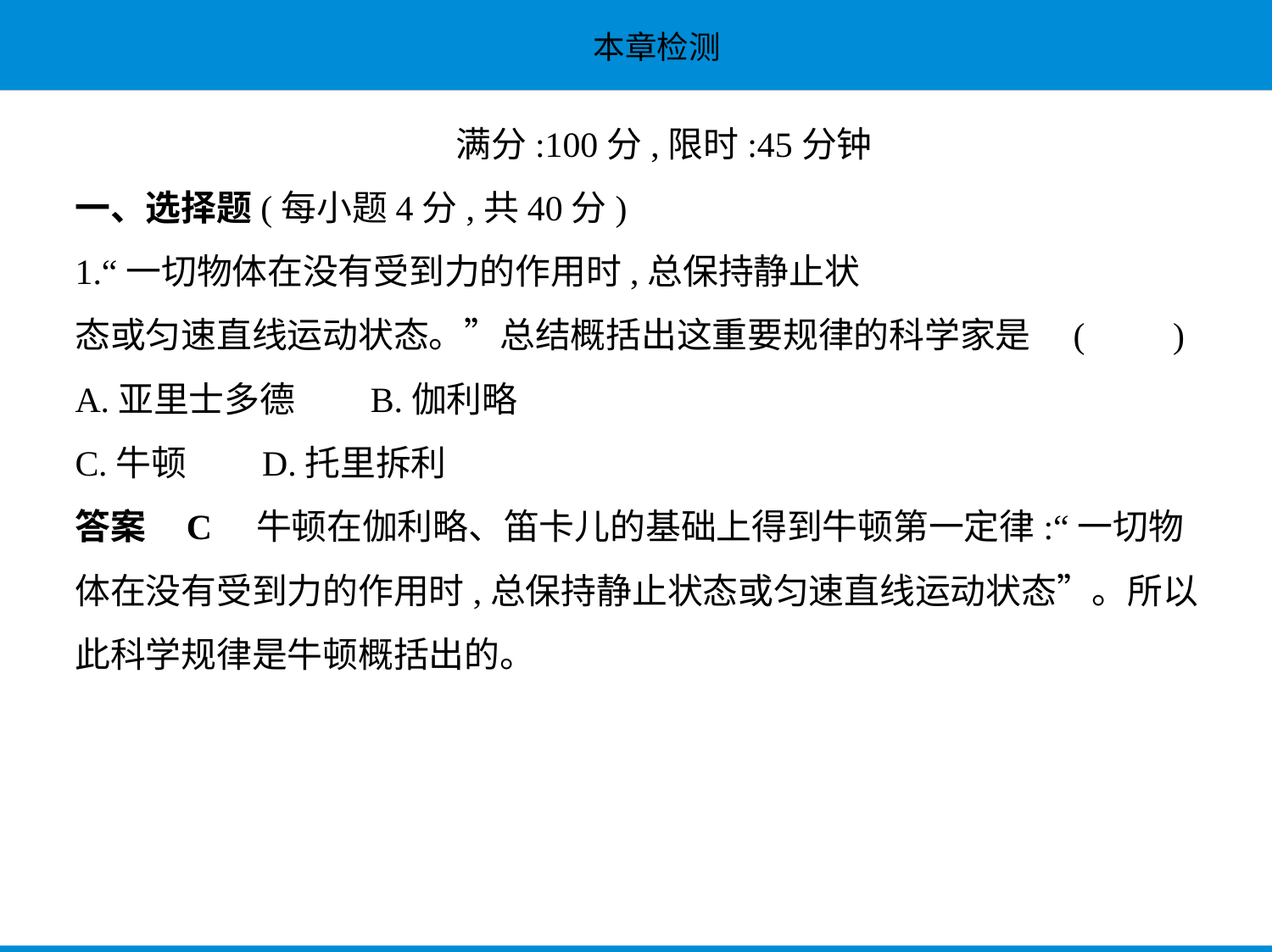

满分:100分,限时:45分钟
一、选择题(每小题4分,共40分)
1.“一切物体在没有受到力的作用时,总保持静止状
态或匀速直线运动状态。”总结概括出这重要规律的科学家是 (　　)
A.亚里士多德　    B.伽利略
C.牛顿　    D.托里拆利
答案    C　牛顿在伽利略、笛卡儿的基础上得到牛顿第一定律:“一切物
体在没有受到力的作用时,总保持静止状态或匀速直线运动状态”。所以
此科学规律是牛顿概括出的。